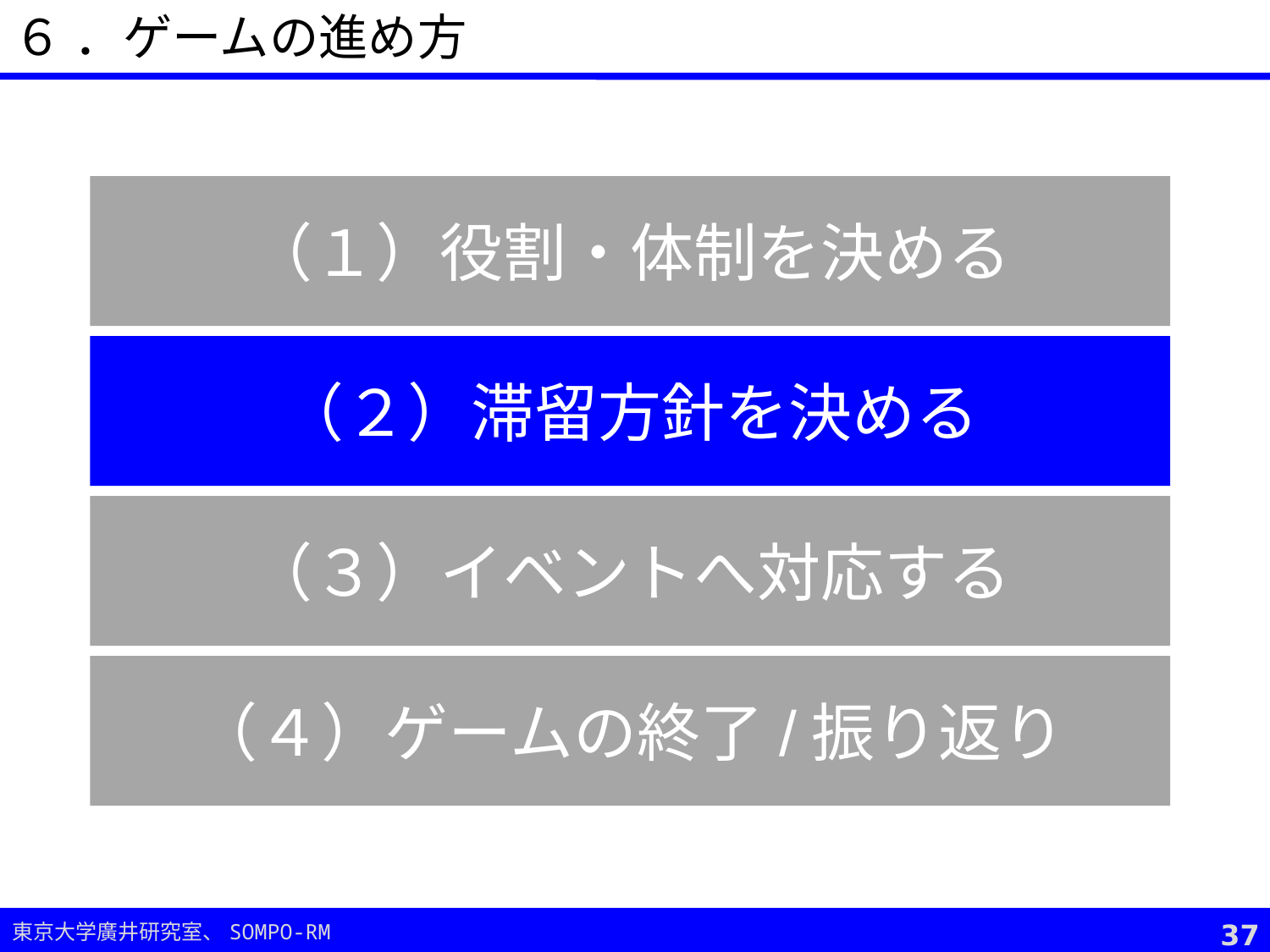

６ ．ゲームの進め方
（１）役割・体制を決める
（２）滞留方針を決める
（３）イベントへ対応する
（４）ゲームの終了/振り返り
37